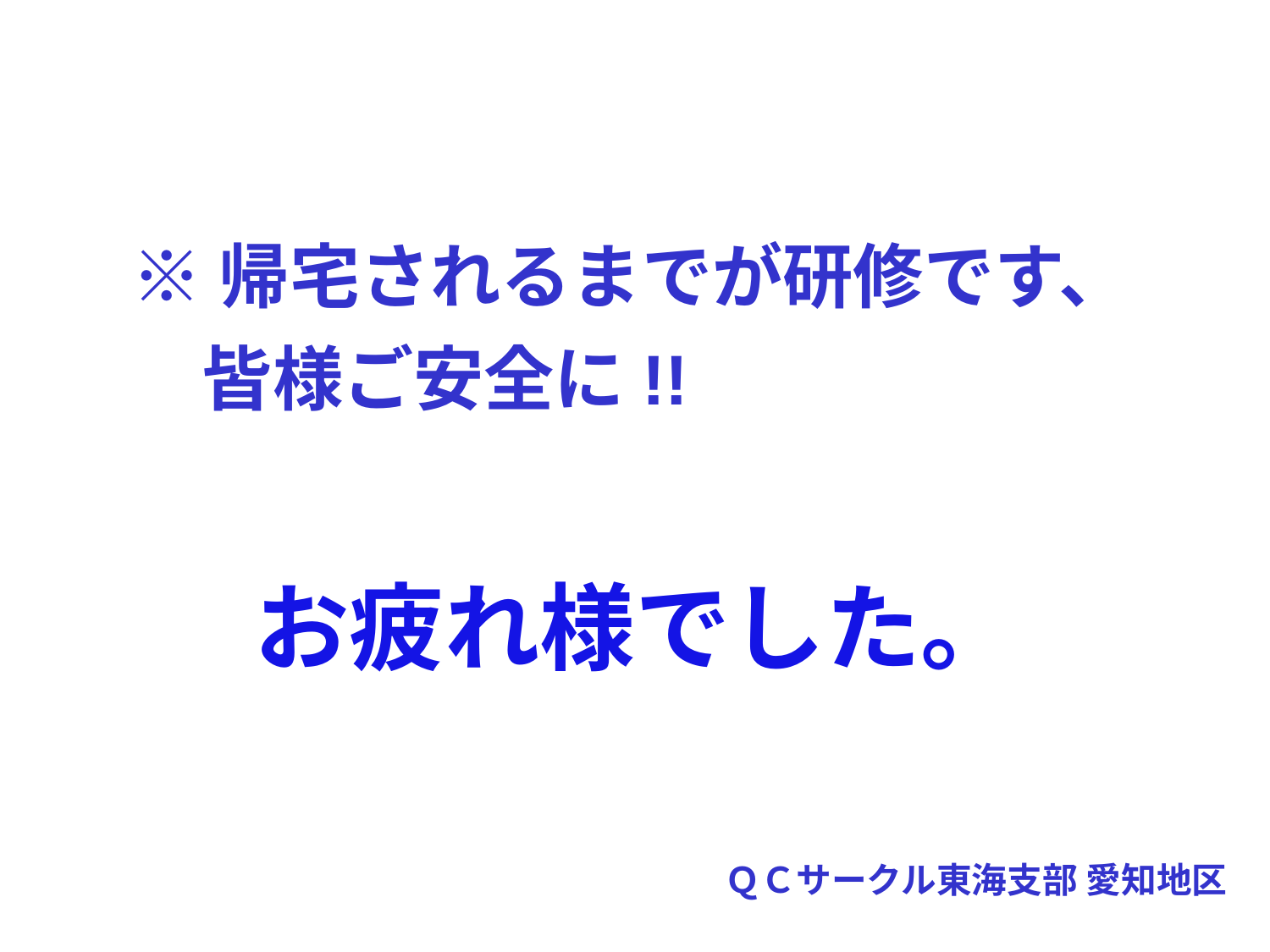

※帰宅されるまでが研修です、
　皆様ご安全に!!
お疲れ様でした。
ＱＣサークル東海支部 愛知地区